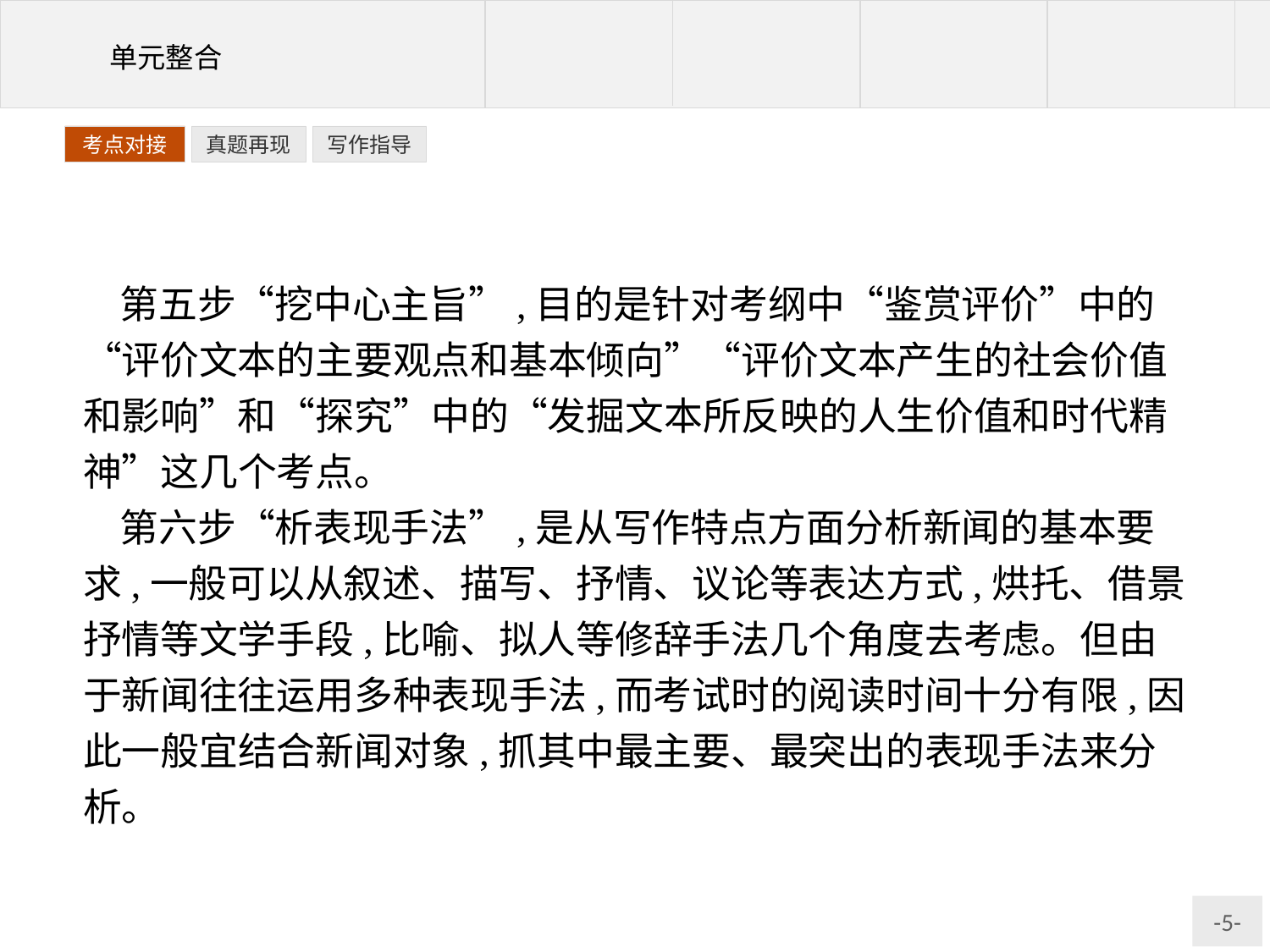

写作指导
考点对接
真题再现
第五步“挖中心主旨”,目的是针对考纲中“鉴赏评价”中的“评价文本的主要观点和基本倾向”“评价文本产生的社会价值和影响”和“探究”中的“发掘文本所反映的人生价值和时代精神”这几个考点。
第六步“析表现手法”,是从写作特点方面分析新闻的基本要求,一般可以从叙述、描写、抒情、议论等表达方式,烘托、借景抒情等文学手段,比喻、拟人等修辞手法几个角度去考虑。但由于新闻往往运用多种表现手法,而考试时的阅读时间十分有限,因此一般宜结合新闻对象,抓其中最主要、最突出的表现手法来分析。